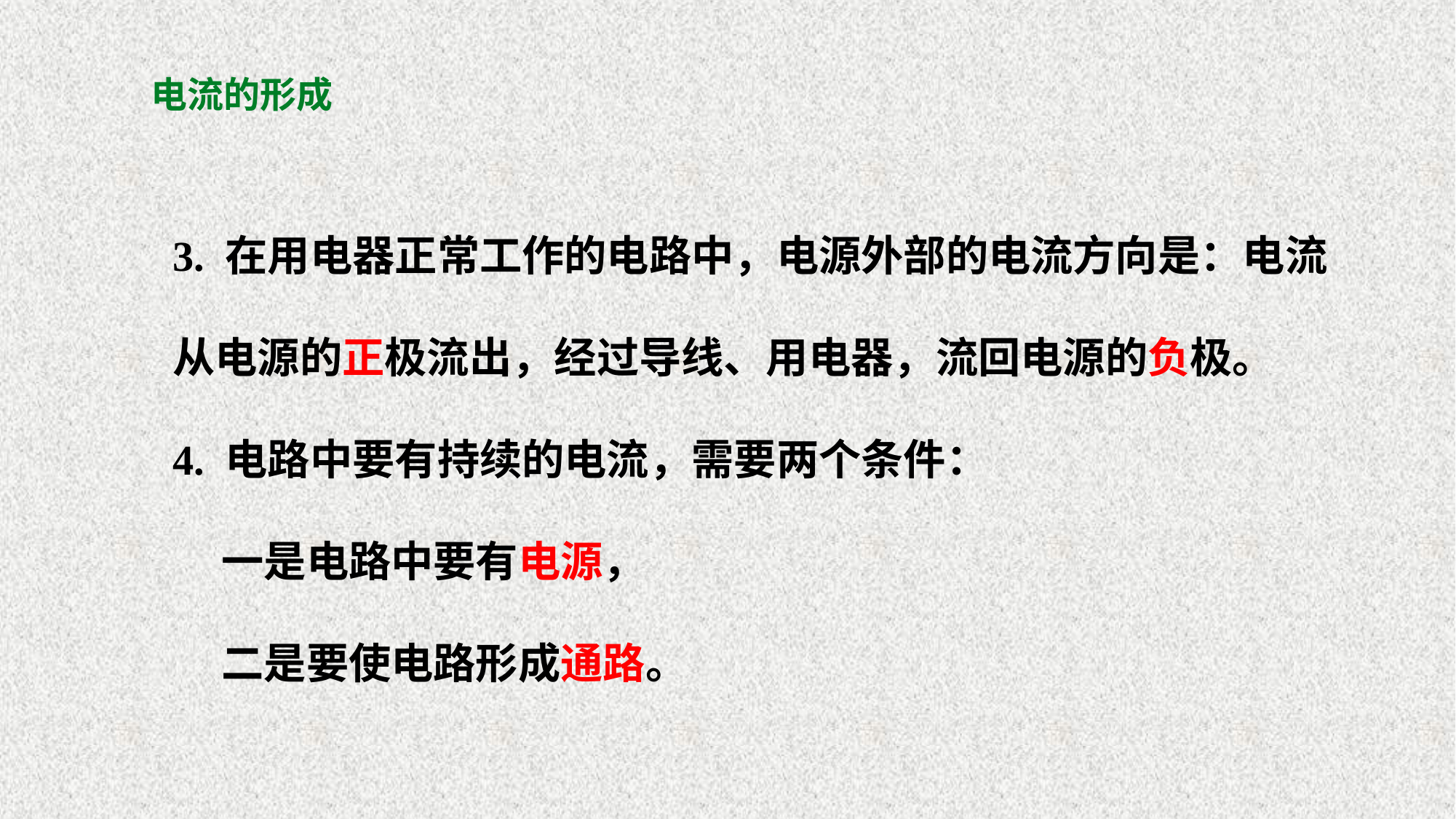

# 电流的形成
3. 在用电器正常工作的电路中，电源外部的电流方向是：电流从电源的正极流出，经过导线、用电器，流回电源的负极。
4. 电路中要有持续的电流，需要两个条件：
    一是电路中要有电源，
    二是要使电路形成通路。